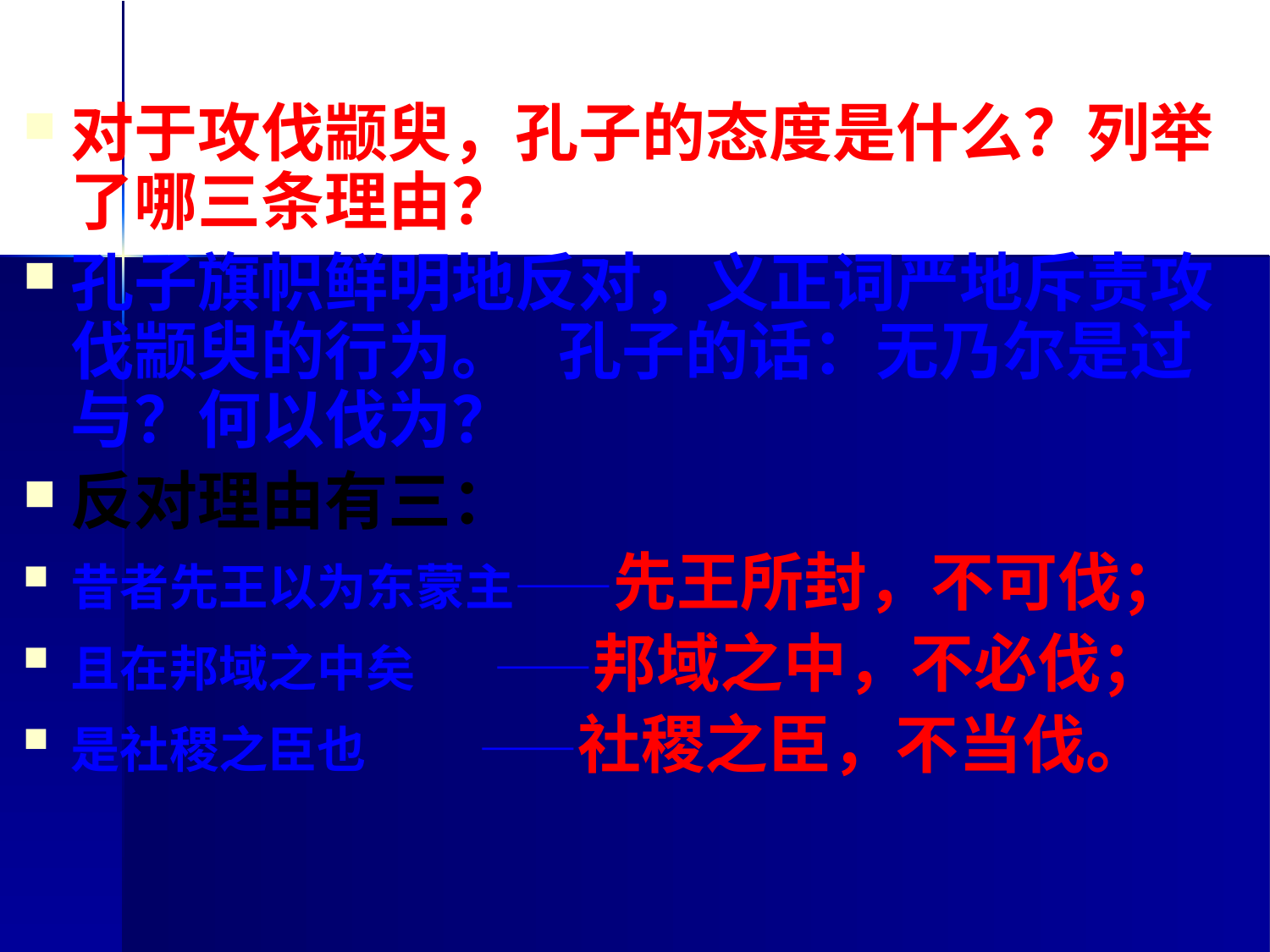

# 对于攻伐颛臾，孔子的态度是什么？列举了哪三条理由？
孔子旗帜鲜明地反对，义正词严地斥责攻伐颛臾的行为。   孔子的话：无乃尔是过与？何以伐为？
反对理由有三：
昔者先王以为东蒙主——先王所封，不可伐；
且在邦域之中矣       ——邦域之中，不必伐；
是社稷之臣也          ——社稷之臣，不当伐。